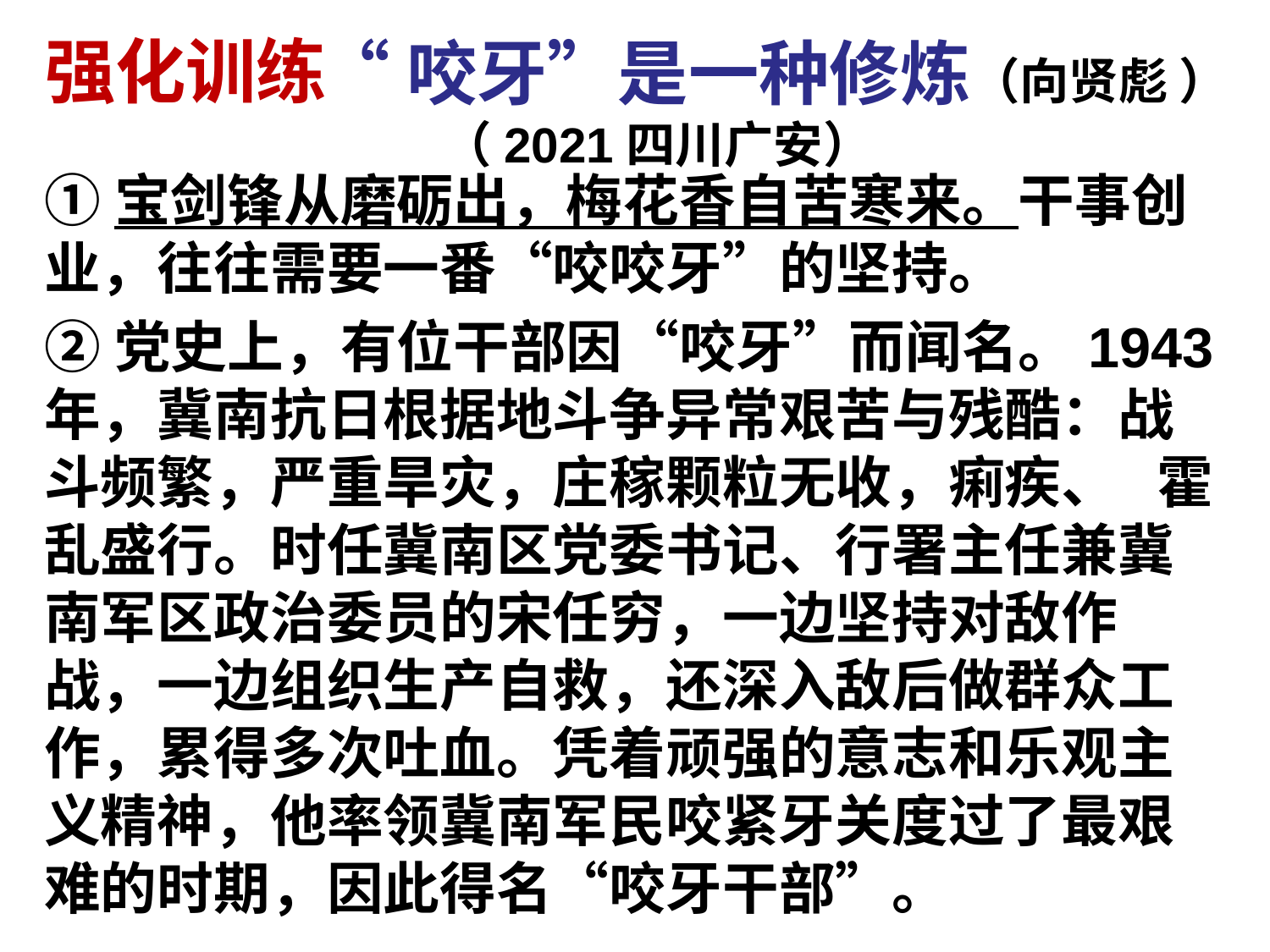

强化训练
# “咬牙”是一种修炼（向贤彪 ） （2021四川广安）
①宝剑锋从磨砺出，梅花香自苦寒来。干事创业，往往需要一番“咬咬牙”的坚持。
②党史上，有位干部因“咬牙”而闻名。1943年，冀南抗日根据地斗争异常艰苦与残酷：战斗频繁，严重旱灾，庄稼颗粒无收，痢疾、   霍乱盛行。时任冀南区党委书记、行署主任兼冀南军区政治委员的宋任穷，一边坚持对敌作战，一边组织生产自救，还深入敌后做群众工作，累得多次吐血。凭着顽强的意志和乐观主义精神，他率领冀南军民咬紧牙关度过了最艰难的时期，因此得名“咬牙干部”。